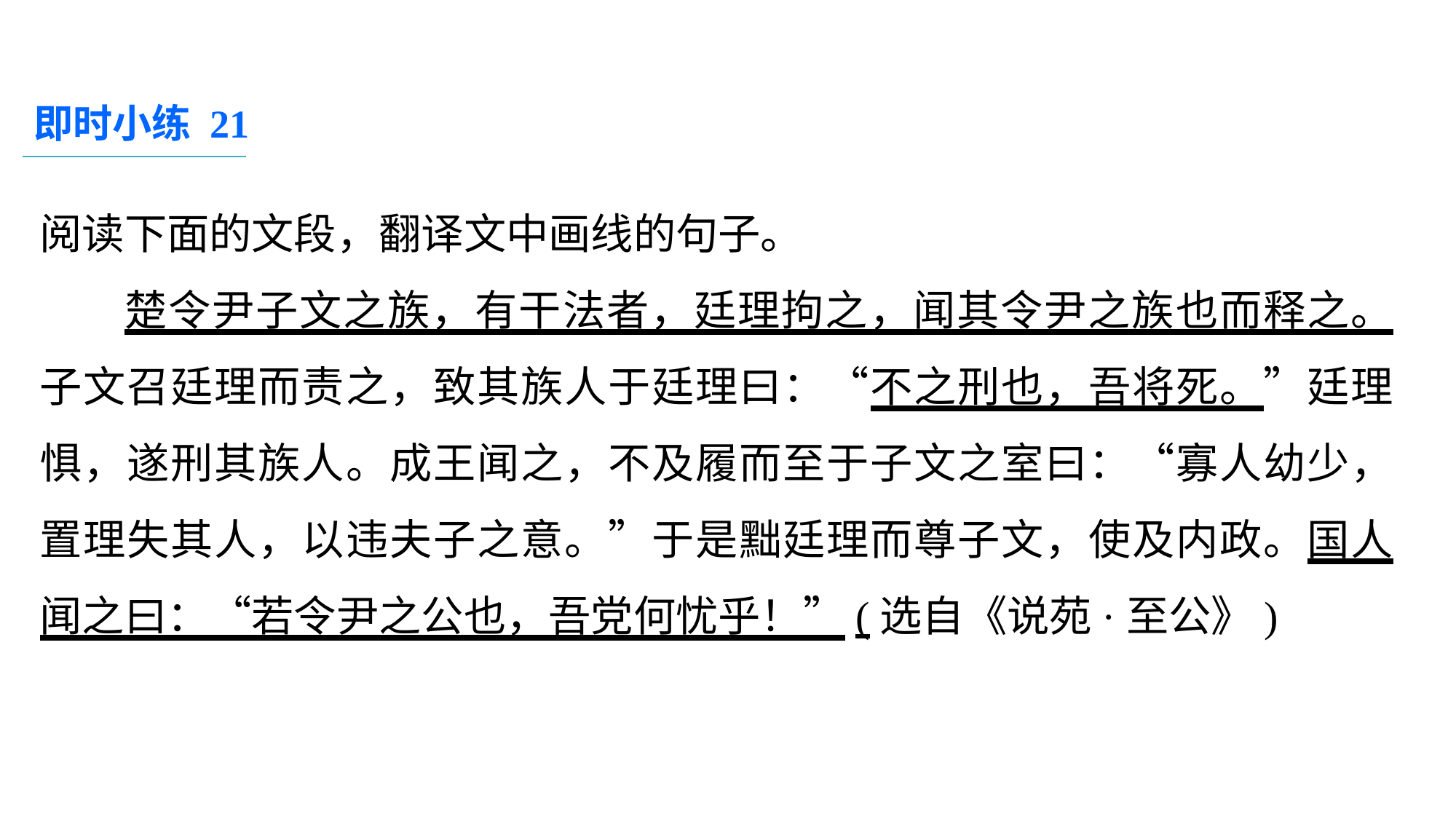

即时小练 21
阅读下面的文段，翻译文中画线的句子。
楚令尹子文之族，有干法者，廷理拘之，闻其令尹之族也而释之。子文召廷理而责之，致其族人于廷理曰：“不之刑也，吾将死。”廷理惧，遂刑其族人。成王闻之，不及履而至于子文之室曰：“寡人幼少，置理失其人，以违夫子之意。”于是黜廷理而尊子文，使及内政。国人闻之曰：“若令尹之公也，吾党何忧乎！”(选自《说苑·至公》)